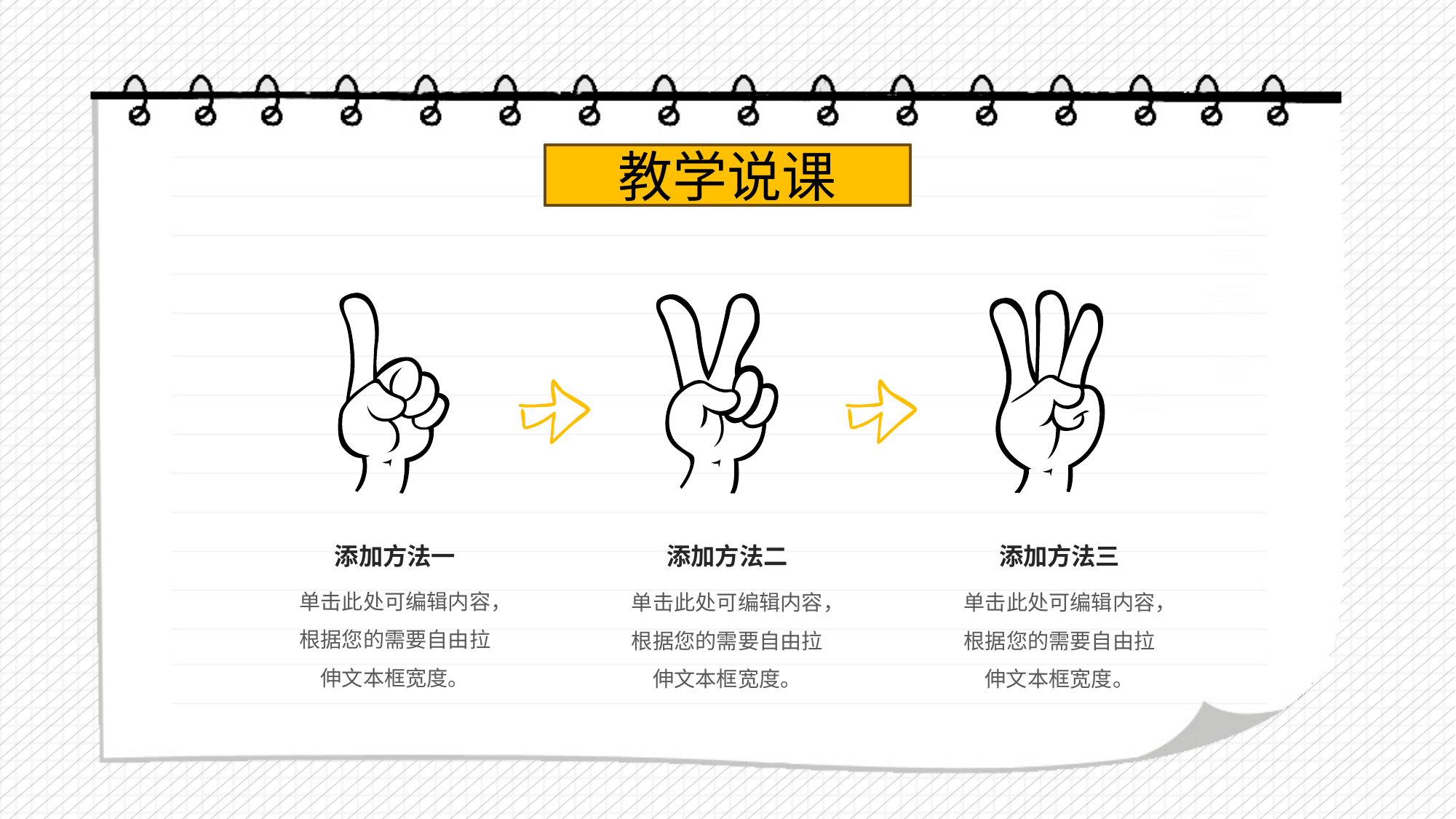

教学说课

添加方法一
单击此处可编辑内容，根据您的需要自由拉伸文本框宽度。
添加方法二
单击此处可编辑内容，根据您的需要自由拉伸文本框宽度。
添加方法三
单击此处可编辑内容，根据您的需要自由拉伸文本框宽度。